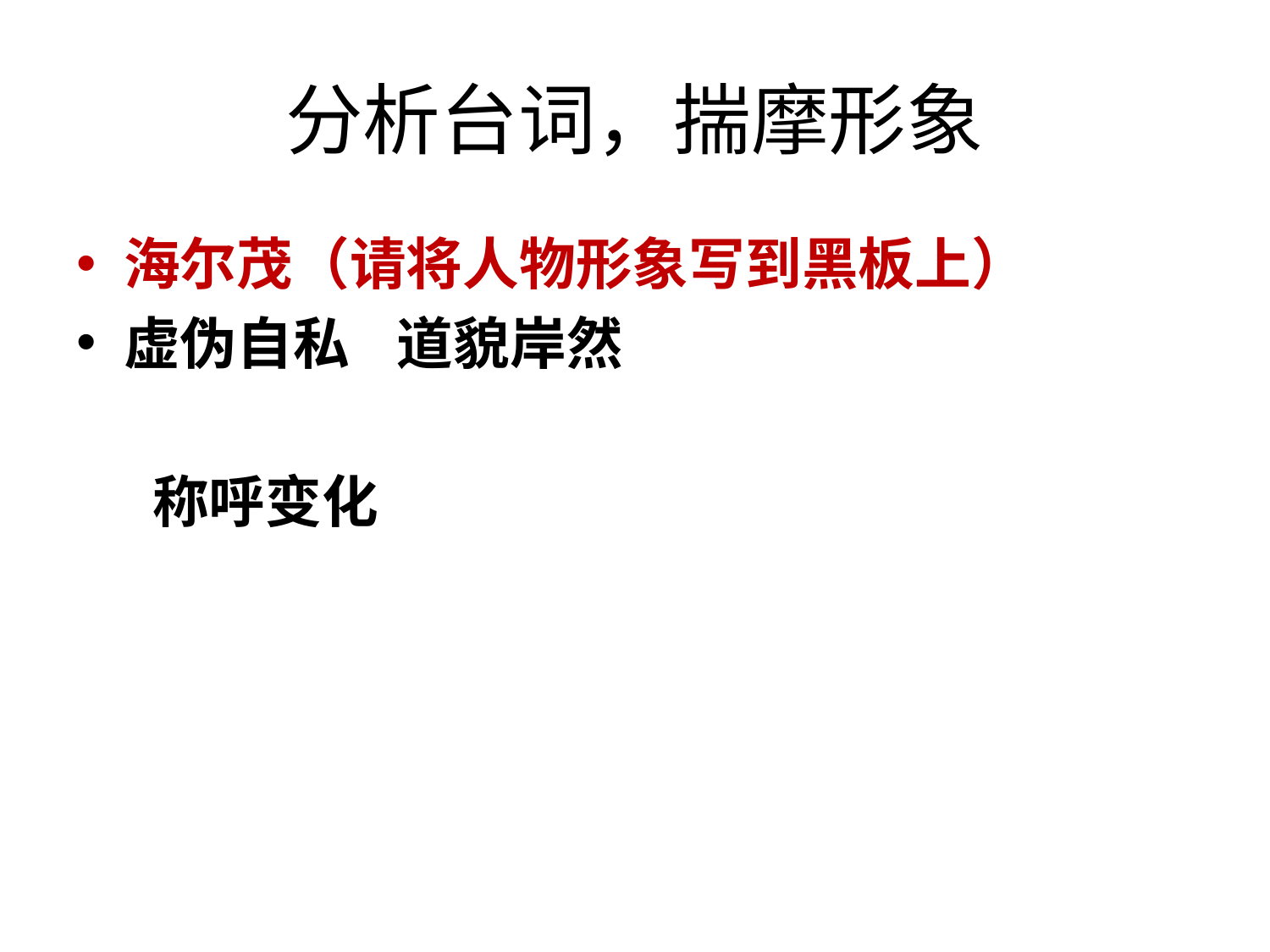

# 分析台词，揣摩形象
海尔茂（请将人物形象写到黑板上）
虚伪自私   道貌岸然

    称呼变化